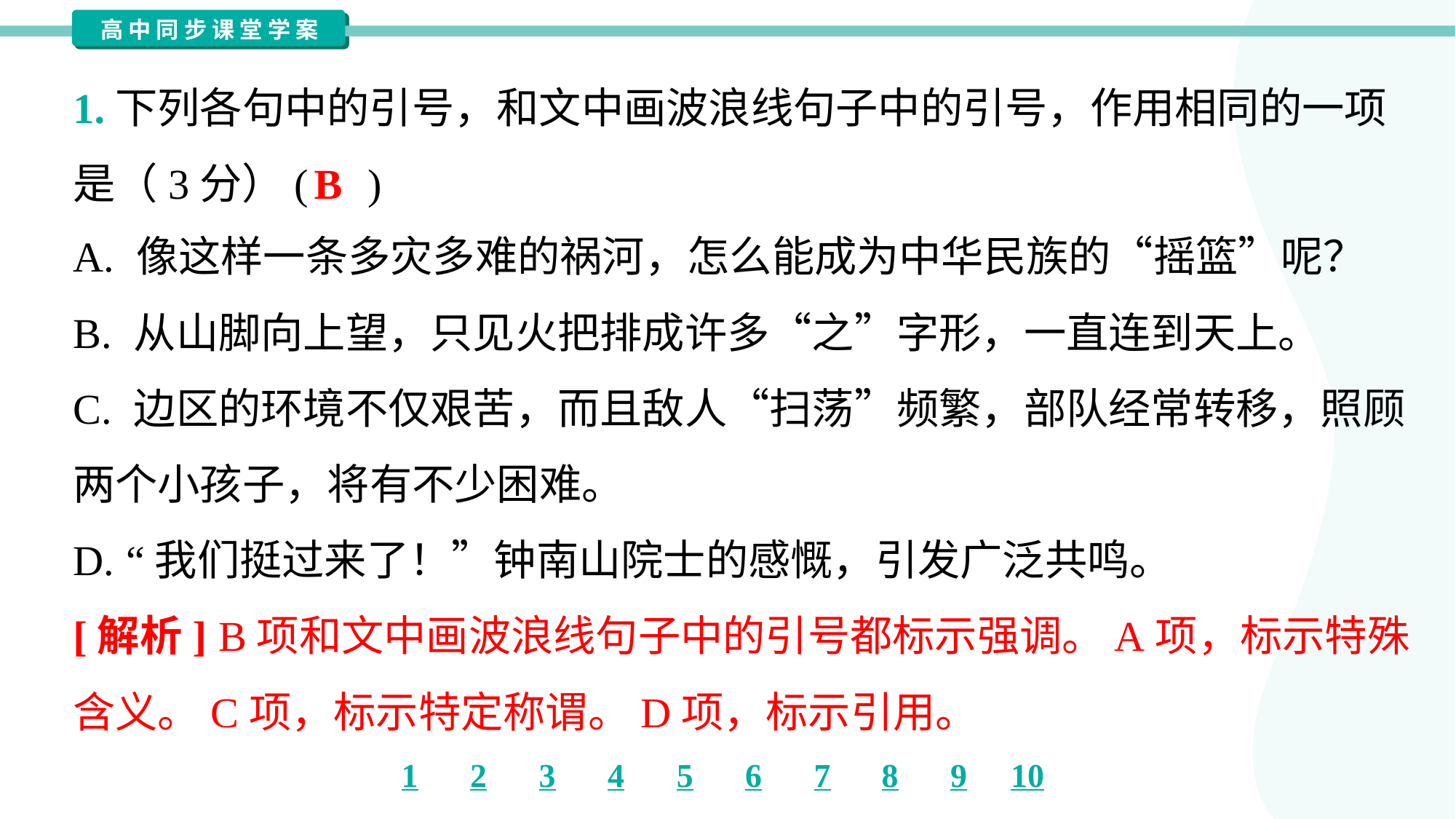

1.下列各句中的引号，和文中画波浪线句子中的引号，作用相同的一项
是（3分）(     )
B
A. 像这样一条多灾多难的祸河，怎么能成为中华民族的“摇篮”呢？
B. 从山脚向上望，只见火把排成许多“之”字形，一直连到天上。
C. 边区的环境不仅艰苦，而且敌人“扫荡”频繁，部队经常转移，照顾
两个小孩子，将有不少困难。
D. “我们挺过来了！”钟南山院士的感慨，引发广泛共鸣。
[解析] B项和文中画波浪线句子中的引号都标示强调。A项，标示特殊
含义。C项，标示特定称谓。D项，标示引用。